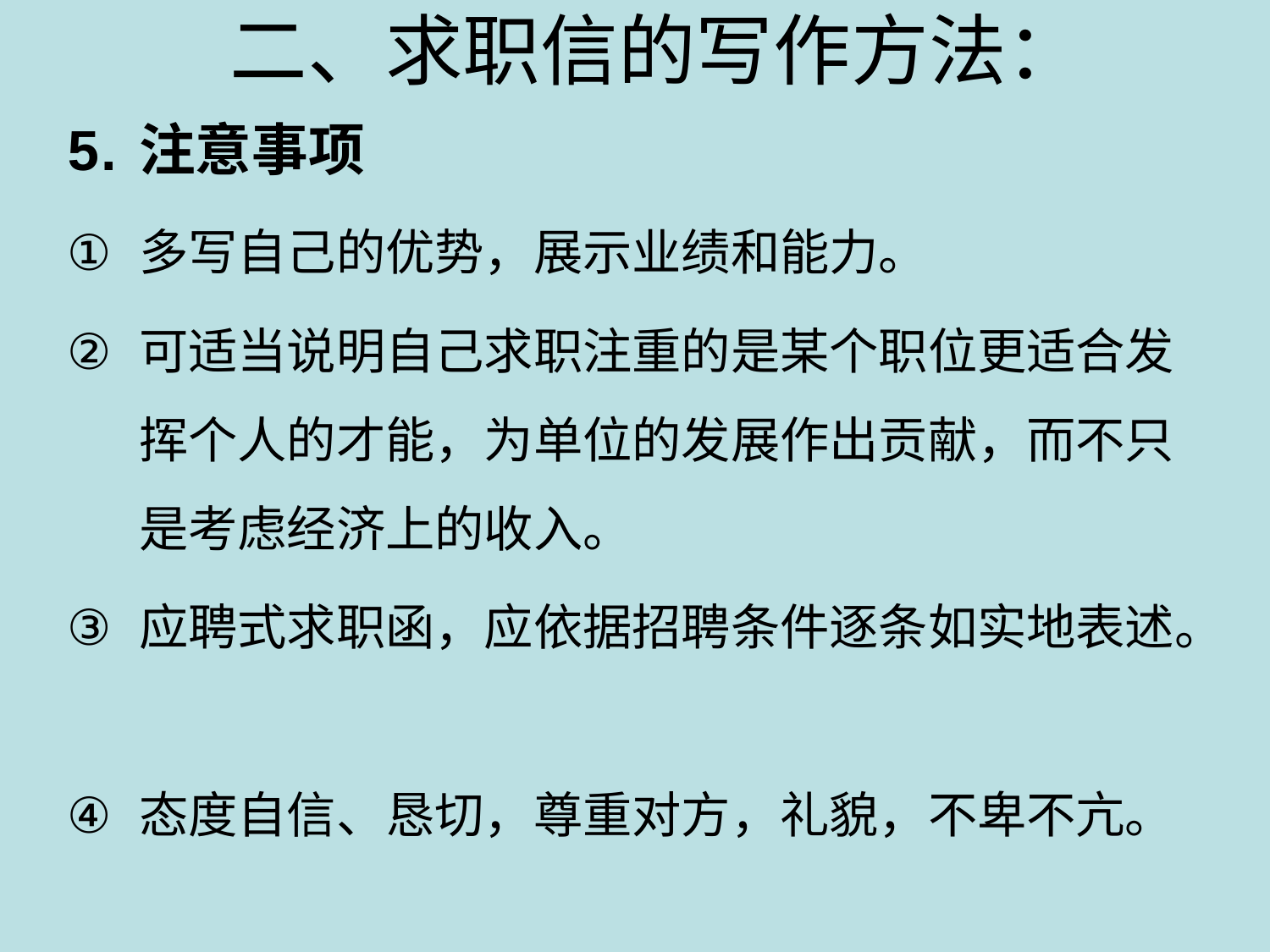

二、求职信的写作方法：
注意事项
多写自己的优势，展示业绩和能力。
可适当说明自己求职注重的是某个职位更适合发挥个人的才能，为单位的发展作出贡献，而不只是考虑经济上的收入。
应聘式求职函，应依据招聘条件逐条如实地表述。
态度自信、恳切，尊重对方，礼貌，不卑不亢。